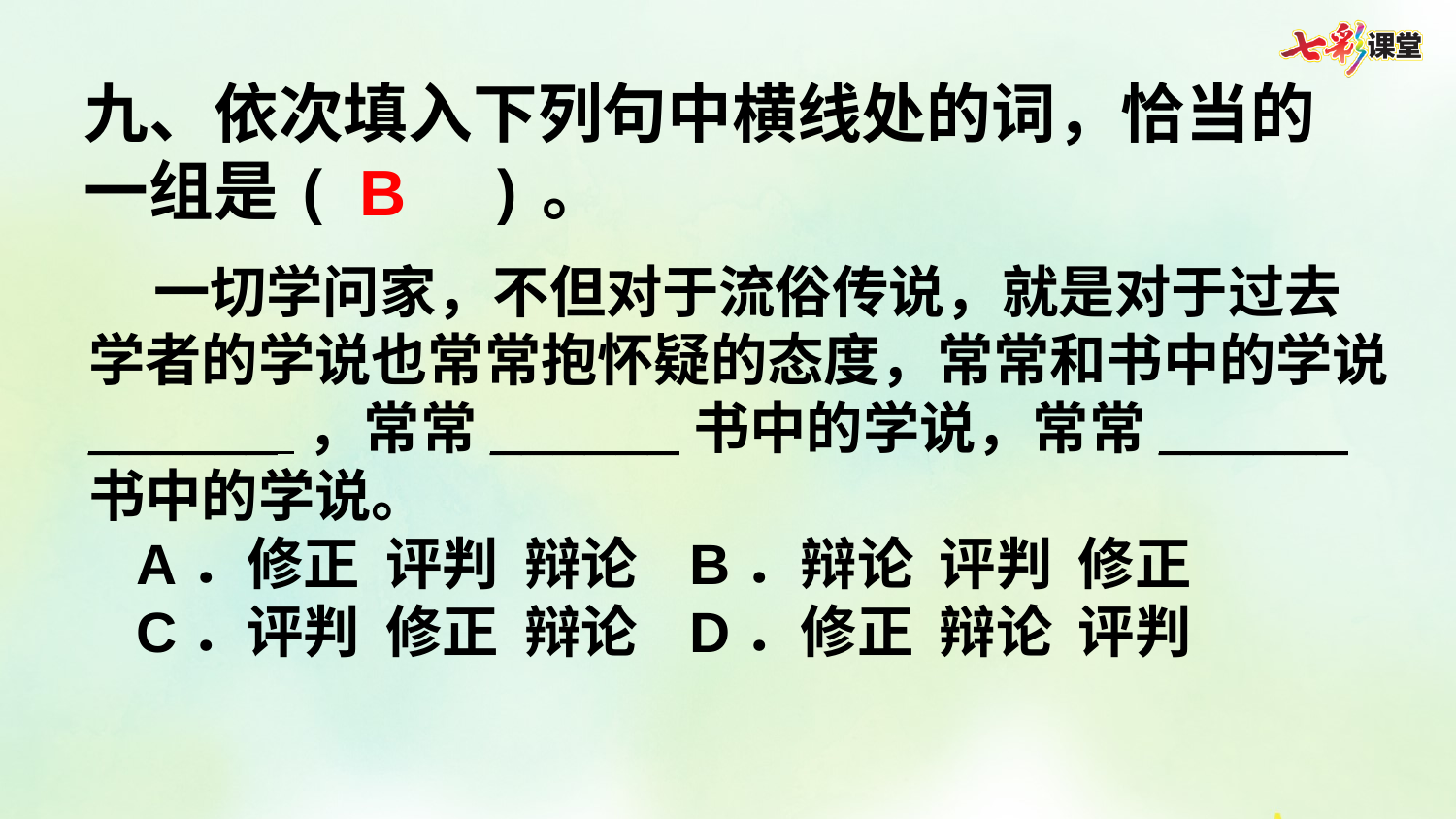

九、依次填入下列句中横线处的词，恰当的一组是(    )。
B
    一切学问家，不但对于流俗传说，就是对于过去学者的学说也常常抱怀疑的态度，常常和书中的学说______ ，常常______书中的学说，常常______书中的学说。
   A．修正  评判  辩论   B．辩论  评判  修正
   C．评判  修正  辩论   D．修正  辩论  评判